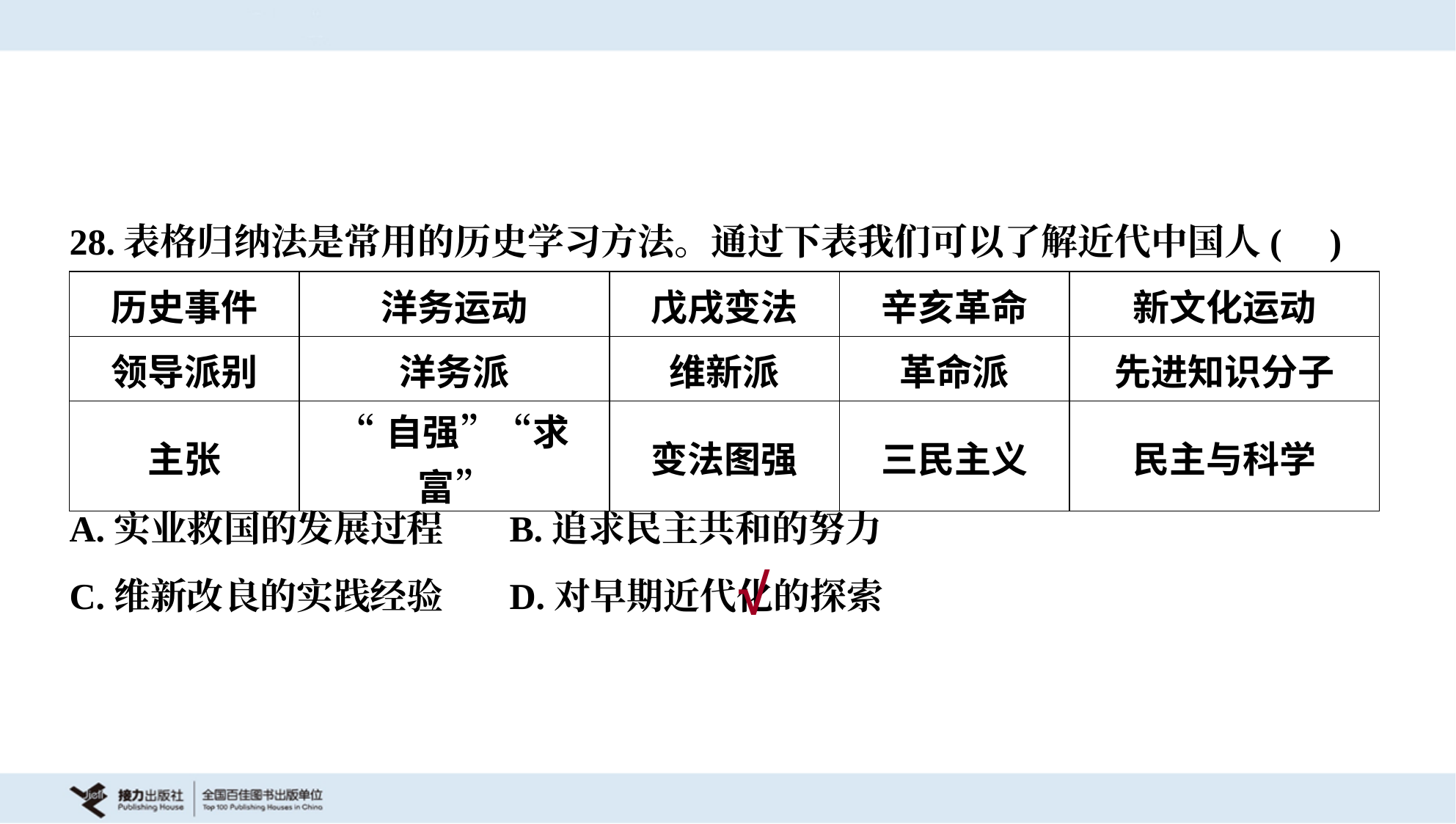

28.表格归纳法是常用的历史学习方法。通过下表我们可以了解近代中国人(     )
| 历史事件 | 洋务运动 | 戊戌变法 | 辛亥革命 | 新文化运动 |
| --- | --- | --- | --- | --- |
| 领导派别 | 洋务派 | 维新派 | 革命派 | 先进知识分子 |
| 主张 | “自强”“求富” | 变法图强 | 三民主义 | 民主与科学 |
A.实业救国的发展过程	B.追求民主共和的努力
C.维新改良的实践经验	D.对早期近代化的探索
√